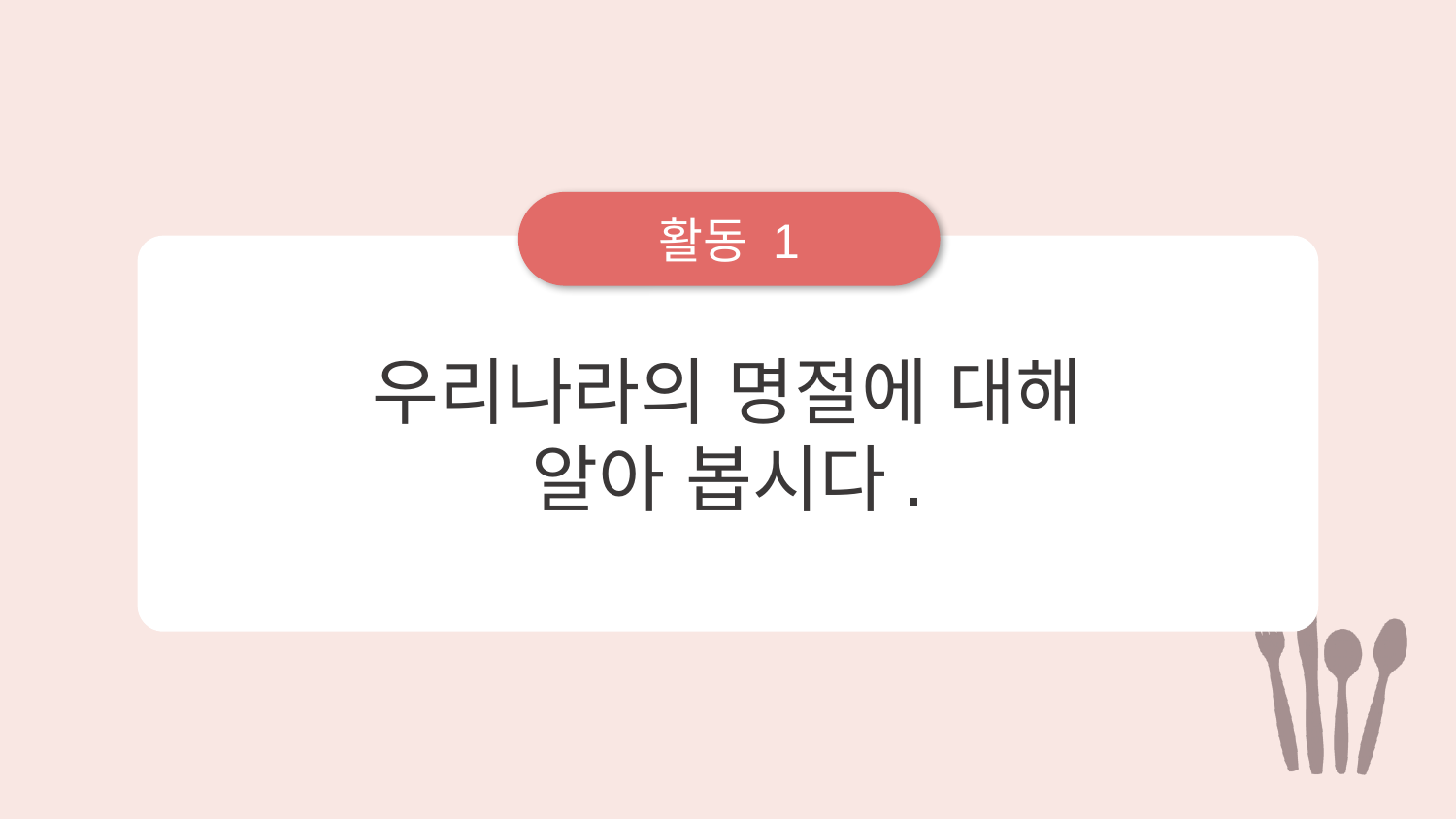

활동 1
우리나라의 명절에 대해
알아 봅시다.